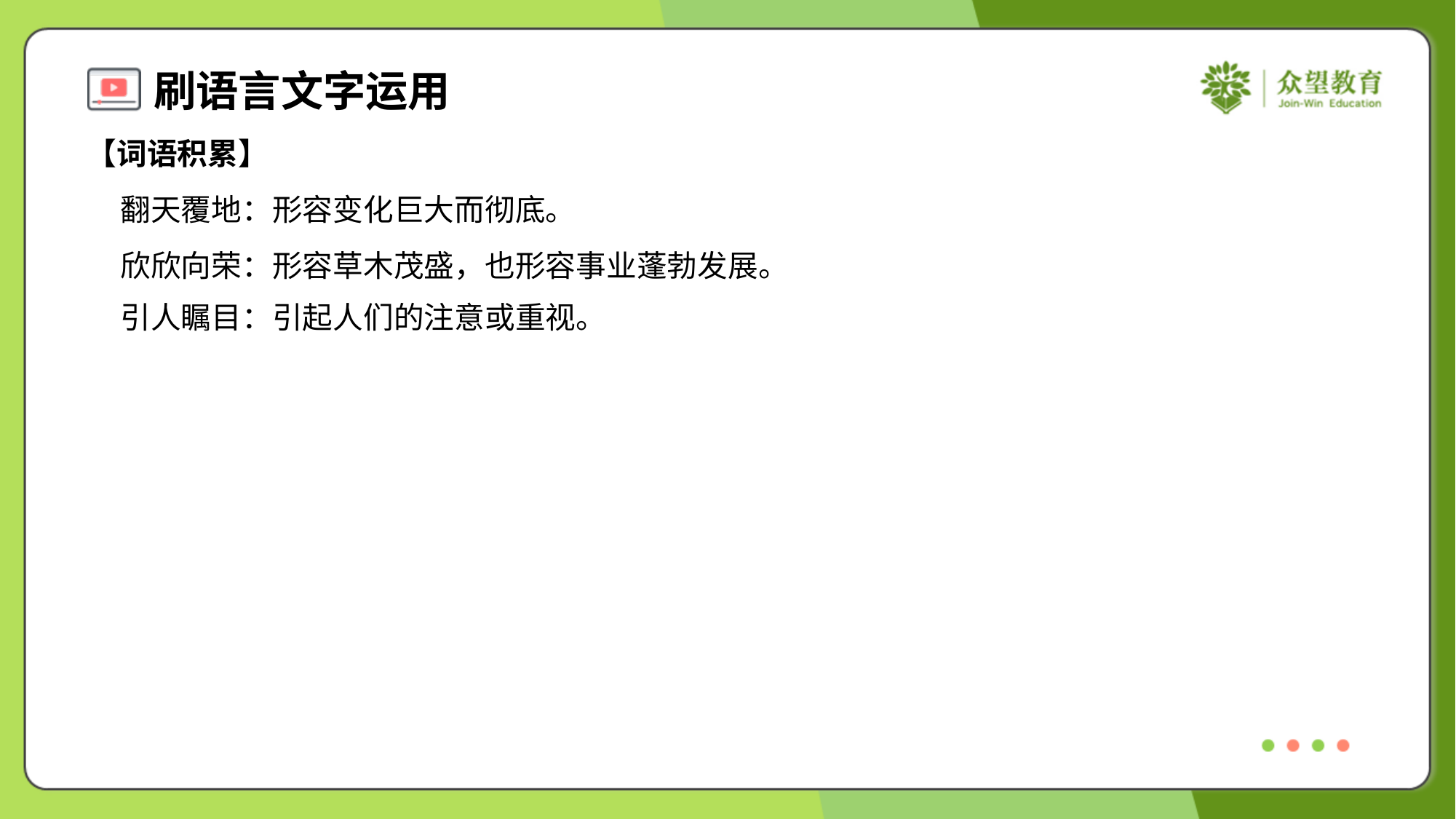

【词语积累】
    翻天覆地：形容变化巨大而彻底。
    欣欣向荣：形容草木茂盛，也形容事业蓬勃发展。
    引人瞩目：引起人们的注意或重视。